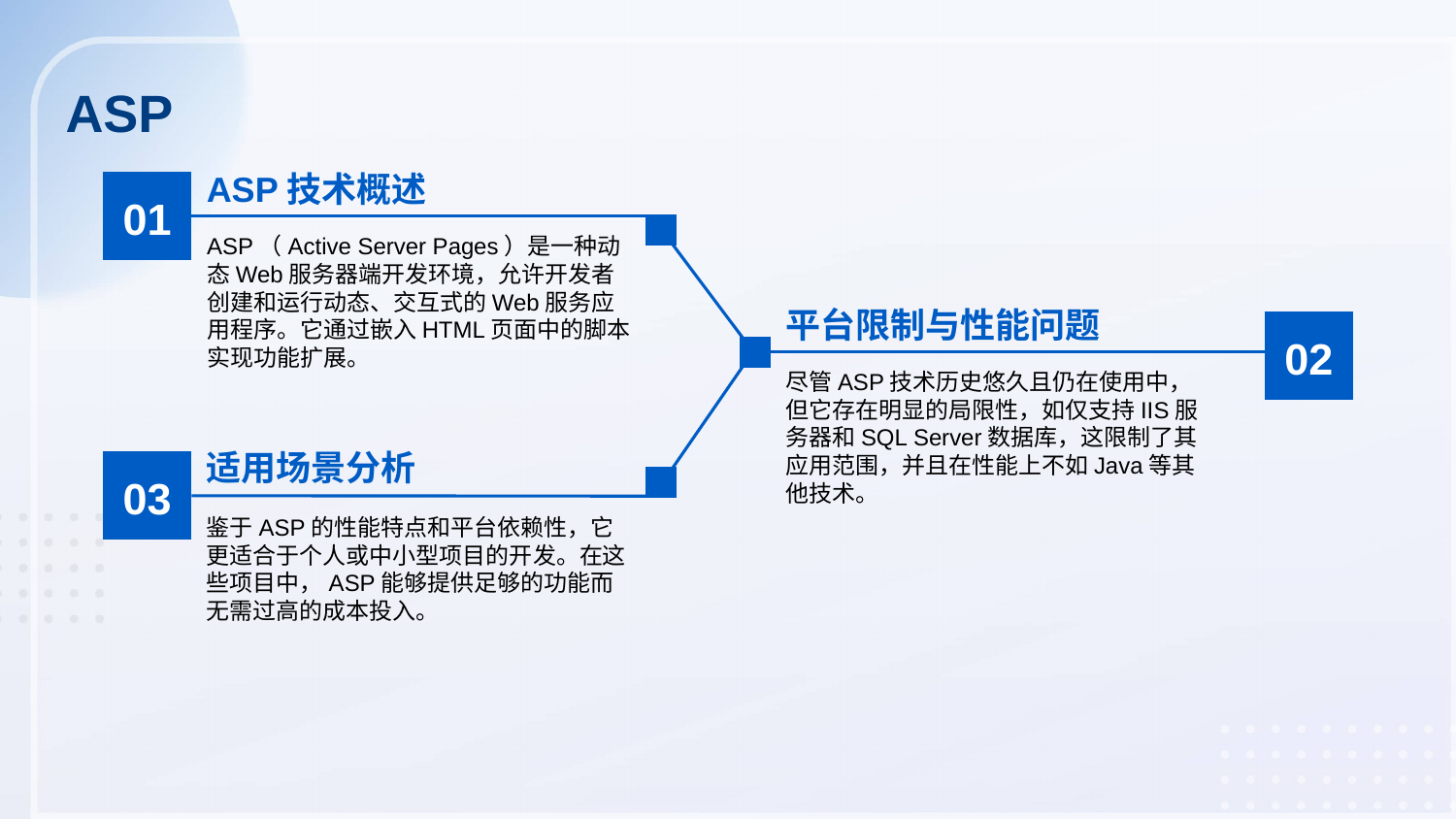

ASP
ASP技术概述

01

ASP（Active Server Pages）是一种动态Web服务器端开发环境，允许开发者创建和运行动态、交互式的Web服务应用程序。它通过嵌入HTML页面中的脚本实现功能扩展。

平台限制与性能问题

02

尽管ASP技术历史悠久且仍在使用中，但它存在明显的局限性，如仅支持IIS服务器和SQL Server数据库，这限制了其应用范围，并且在性能上不如Java等其他技术。

适用场景分析

03

鉴于ASP的性能特点和平台依赖性，它更适合于个人或中小型项目的开发。在这些项目中，ASP能够提供足够的功能而无需过高的成本投入。